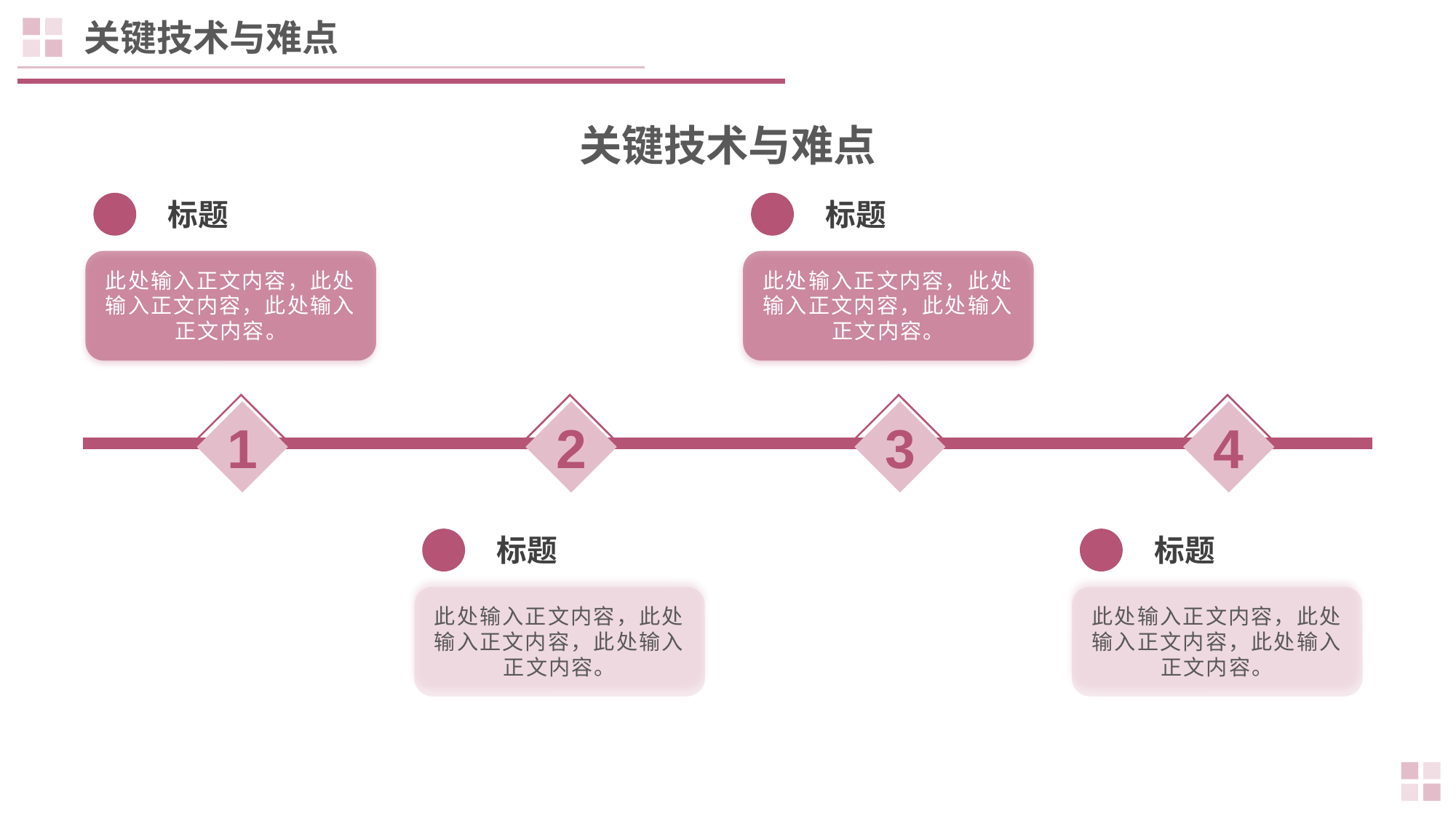

关键技术与难点

关键技术与难点

标题

此处输入正文内容，此处输入正文内容，此处输入正文内容。

标题

此处输入正文内容，此处输入正文内容，此处输入正文内容。
1
2
3
4

标题

此处输入正文内容，此处输入正文内容，此处输入正文内容。

标题

此处输入正文内容，此处输入正文内容，此处输入正文内容。